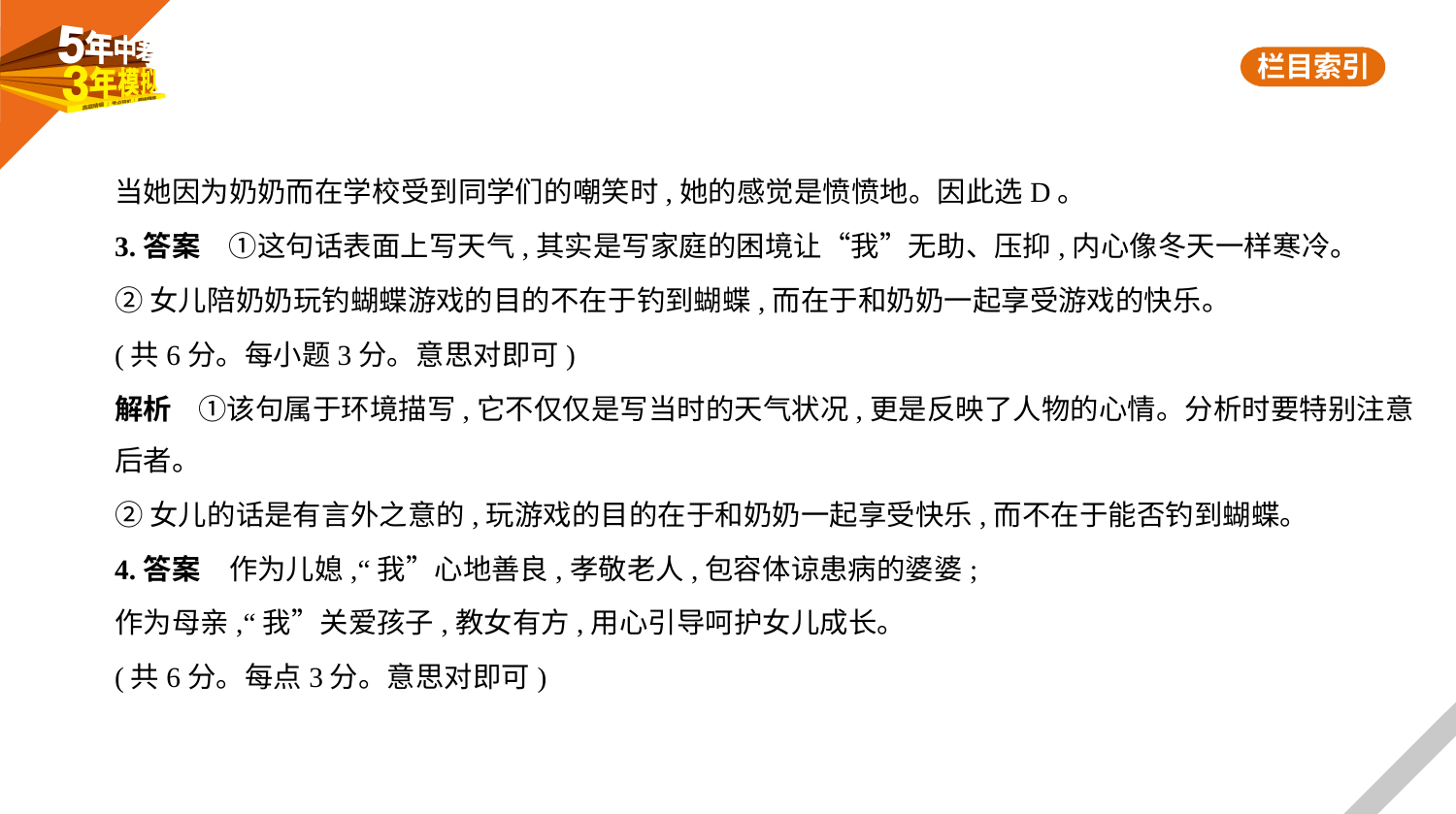

当她因为奶奶而在学校受到同学们的嘲笑时,她的感觉是愤愤地。因此选D。
3.答案　①这句话表面上写天气,其实是写家庭的困境让“我”无助、压抑,内心像冬天一样寒冷。
②女儿陪奶奶玩钓蝴蝶游戏的目的不在于钓到蝴蝶,而在于和奶奶一起享受游戏的快乐。
(共6分。每小题3分。意思对即可)
解析    ①该句属于环境描写,它不仅仅是写当时的天气状况,更是反映了人物的心情。分析时要特别注意
后者。
②女儿的话是有言外之意的,玩游戏的目的在于和奶奶一起享受快乐,而不在于能否钓到蝴蝶。
4.答案　作为儿媳,“我”心地善良,孝敬老人,包容体谅患病的婆婆;
作为母亲,“我”关爱孩子,教女有方,用心引导呵护女儿成长。
(共6分。每点3分。意思对即可)